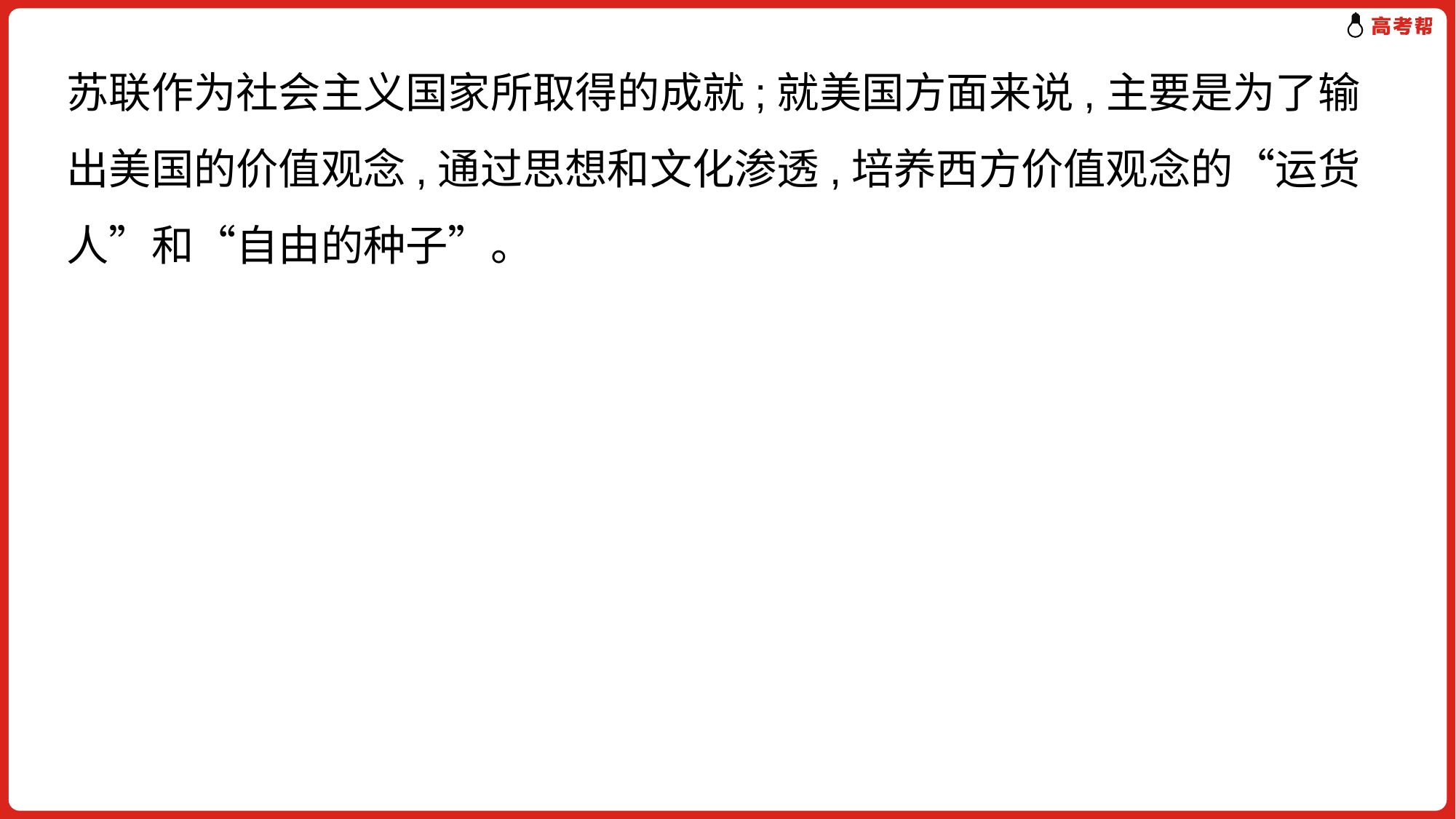

苏联作为社会主义国家所取得的成就;就美国方面来说,主要是为了输出美国的价值观念,通过思想和文化渗透,培养西方价值观念的“运货人”和“自由的种子”。